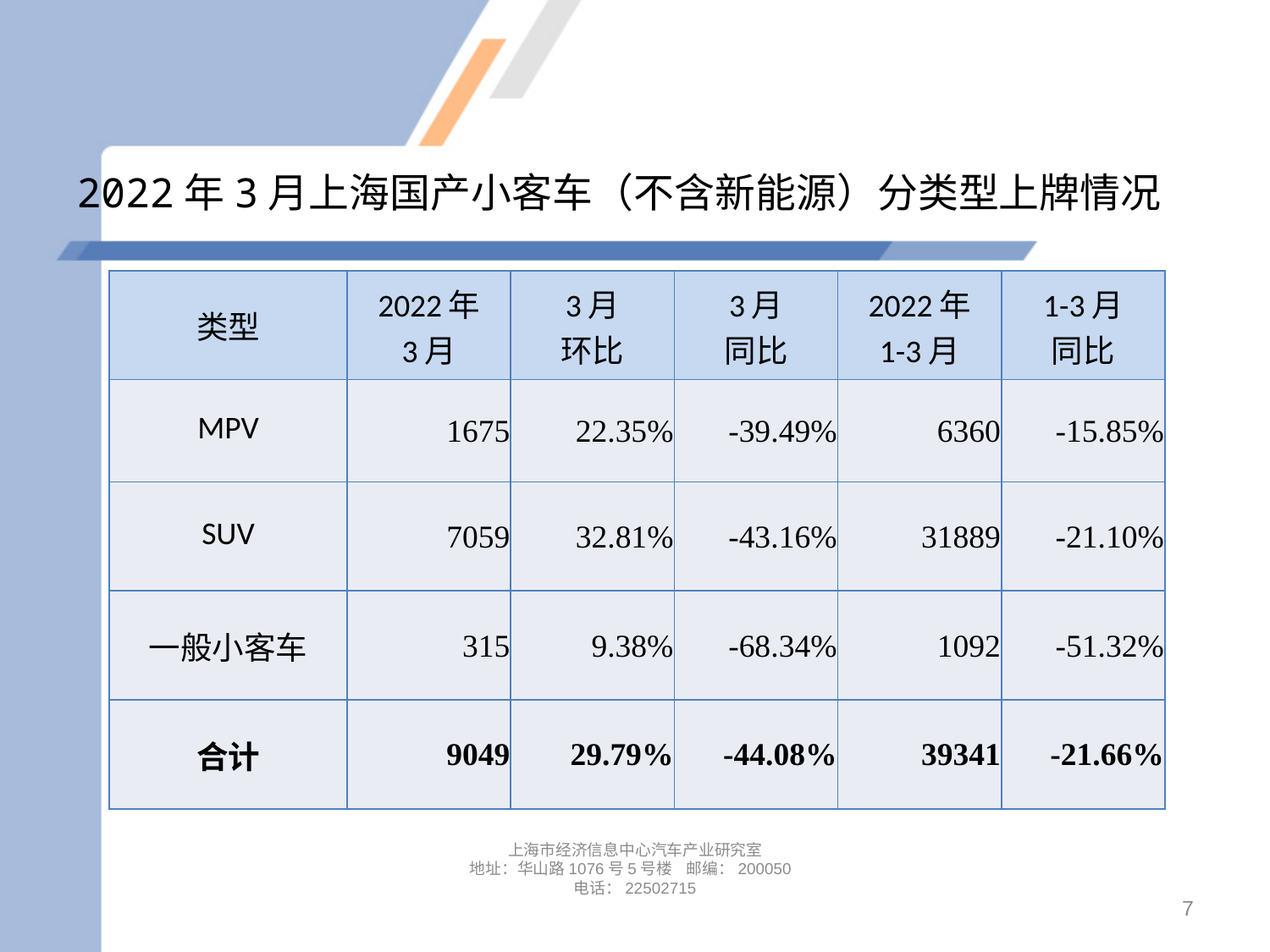

# 2022年3月上海国产小客车（不含新能源）分类型上牌情况
| 类型 | 2022年 3月 | 3月 环比 | 3月 同比 | 2022年 1-3月 | 1-3月 同比 |
| --- | --- | --- | --- | --- | --- |
| MPV | 1675 | 22.35% | -39.49% | 6360 | -15.85% |
| SUV | 7059 | 32.81% | -43.16% | 31889 | -21.10% |
| 一般小客车 | 315 | 9.38% | -68.34% | 1092 | -51.32% |
| 合计 | 9049 | 29.79% | -44.08% | 39341 | -21.66% |
上海市经济信息中心汽车产业研究室
地址：华山路1076号5号楼    邮编：200050
电话：22502715

7